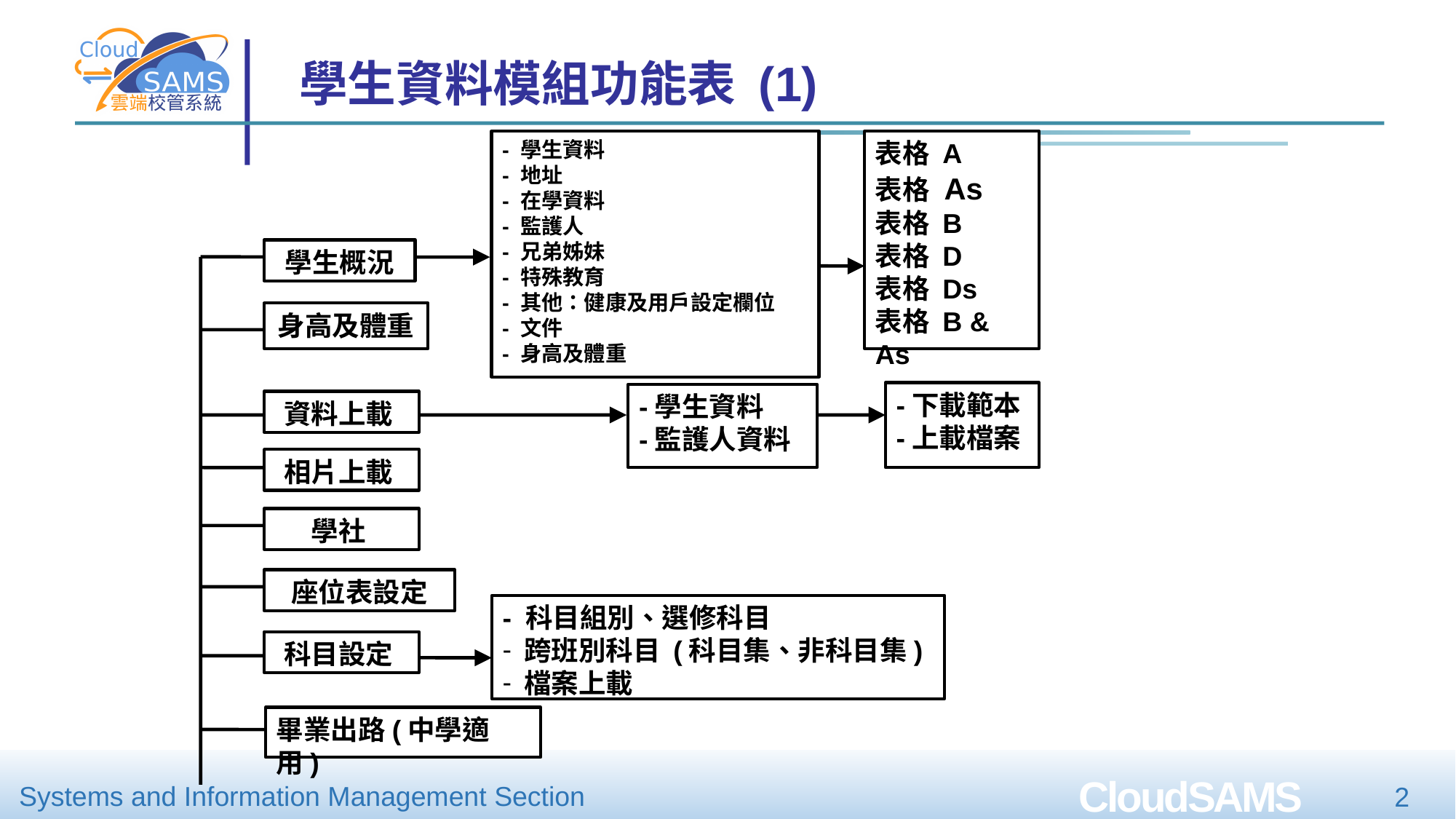

# 學生資料模組功能表 (1)
- 學生資料
- 地址
- 在學資料
- 監護人
- 兄弟姊妹
- 特殊教育
- 其他：健康及用戶設定欄位
- 文件
- 身高及體重
表格 A
表格 As
表格 B
表格 D
表格 Ds
表格 B & As
學生概況

身高及體重

-下載範本
-上載檔案
-學生資料
-監護人資料
資料上載

相片上載

學社

座位表設定

- 科目組別、選修科目
 跨班別科目 (科目集、非科目集)
 檔案上載

科目設定

畢業出路(中學適用)

2